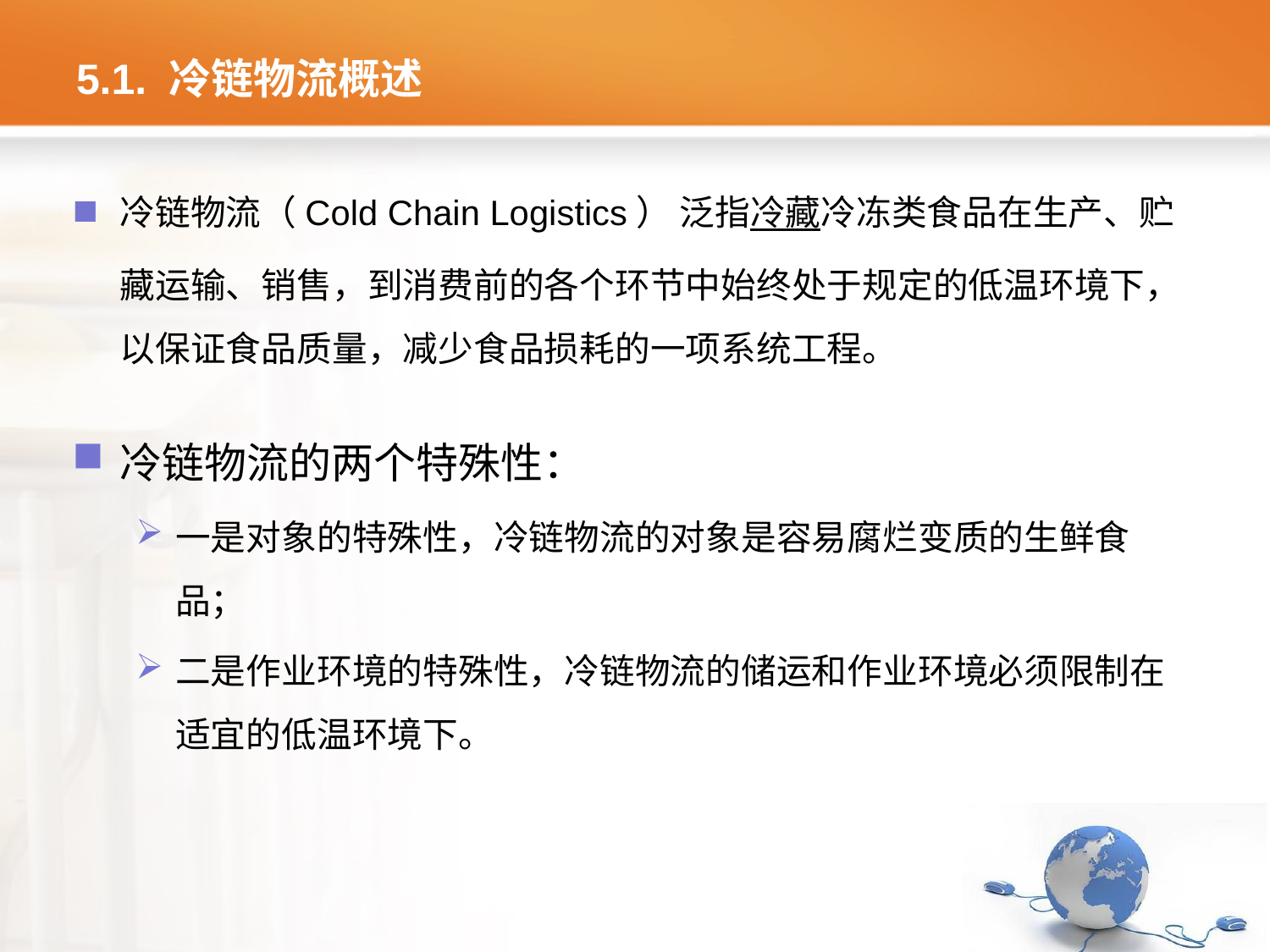

# 5.1. 冷链物流概述
冷链物流（Cold Chain Logistics） 泛指冷藏冷冻类食品在生产、贮藏运输、销售，到消费前的各个环节中始终处于规定的低温环境下，以保证食品质量，减少食品损耗的一项系统工程。

冷链物流的两个特殊性：
一是对象的特殊性，冷链物流的对象是容易腐烂变质的生鲜食品；
二是作业环境的特殊性，冷链物流的储运和作业环境必须限制在适宜的低温环境下。